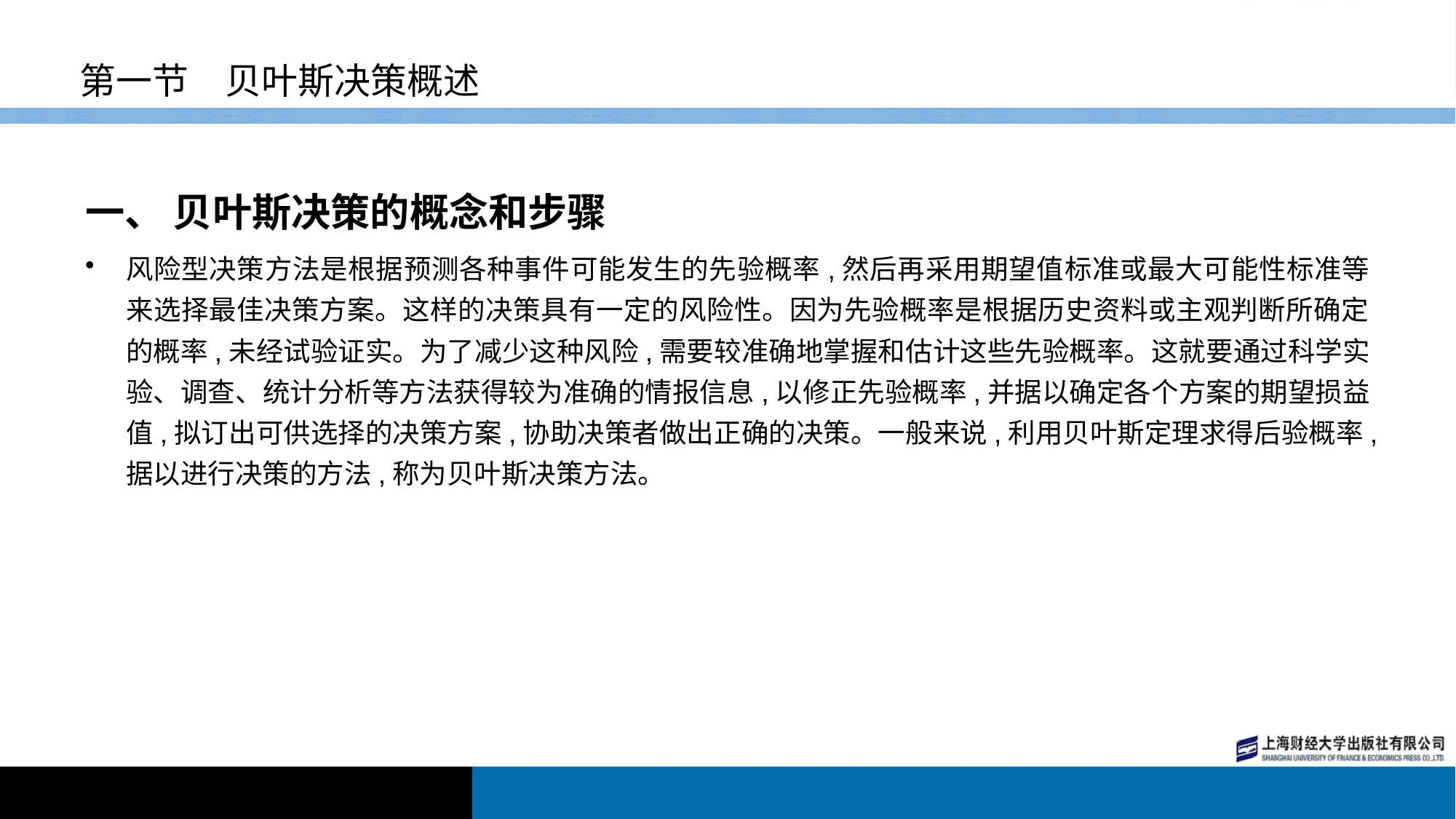

# 第一节　贝叶斯决策概述
一、 贝叶斯决策的概念和步骤
风险型决策方法是根据预测各种事件可能发生的先验概率,然后再采用期望值标准或最大可能性标准等来选择最佳决策方案。这样的决策具有一定的风险性。因为先验概率是根据历史资料或主观判断所确定的概率,未经试验证实。为了减少这种风险,需要较准确地掌握和估计这些先验概率。这就要通过科学实验、调查、统计分析等方法获得较为准确的情报信息,以修正先验概率,并据以确定各个方案的期望损益值,拟订出可供选择的决策方案,协助决策者做出正确的决策。一般来说,利用贝叶斯定理求得后验概率,据以进行决策的方法,称为贝叶斯决策方法。
3